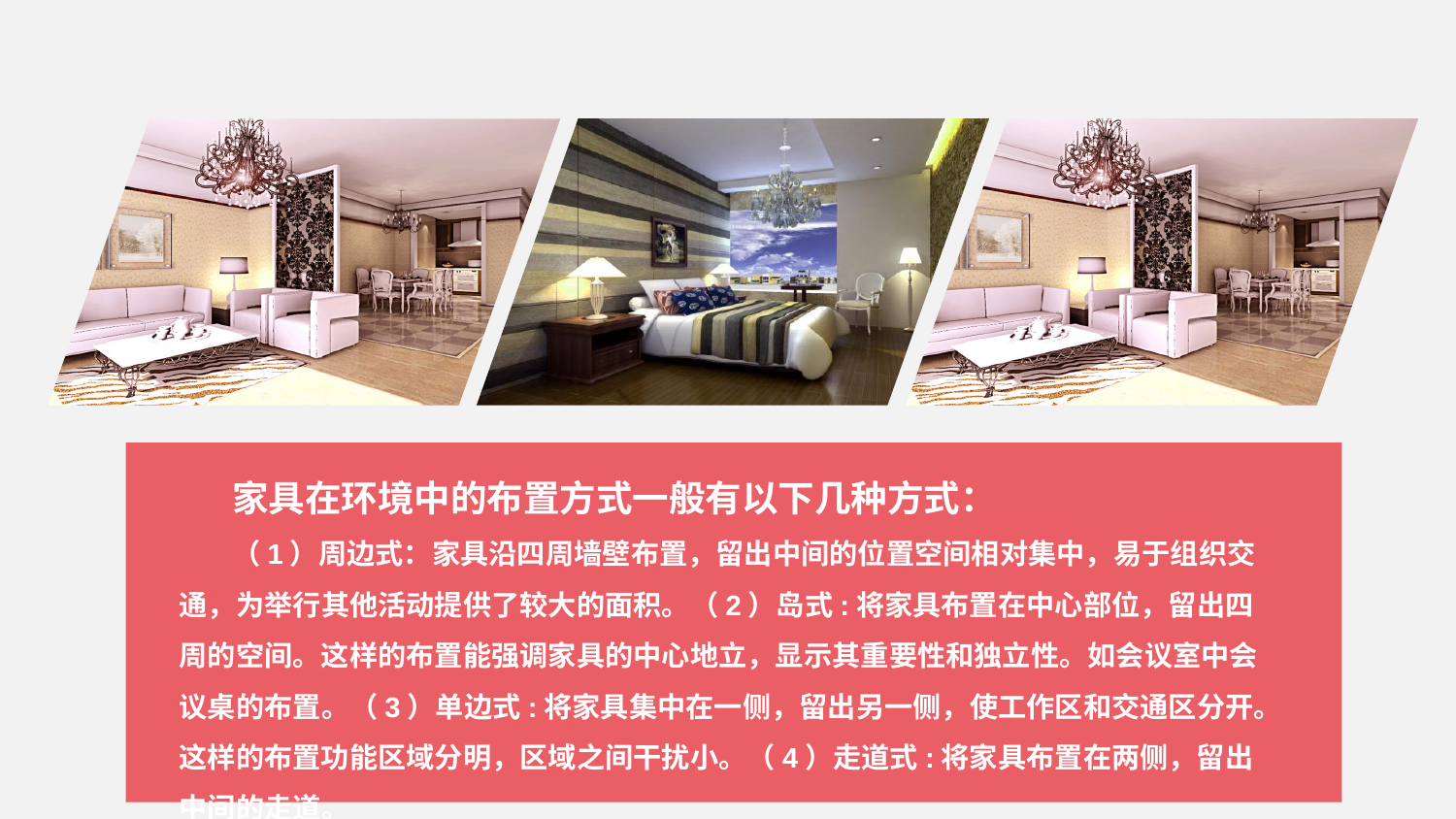

家具在环境中的布置方式一般有以下几种方式：
（1）周边式：家具沿四周墙壁布置，留出中间的位置空间相对集中，易于组织交通，为举行其他活动提供了较大的面积。（2）岛式:将家具布置在中心部位，留出四周的空间。这样的布置能强调家具的中心地立，显示其重要性和独立性。如会议室中会议桌的布置。（3）单边式:将家具集中在一侧，留出另一侧，使工作区和交通区分开。这样的布置功能区域分明，区域之间干扰小。（4）走道式:将家具布置在两侧，留出中间的走道。